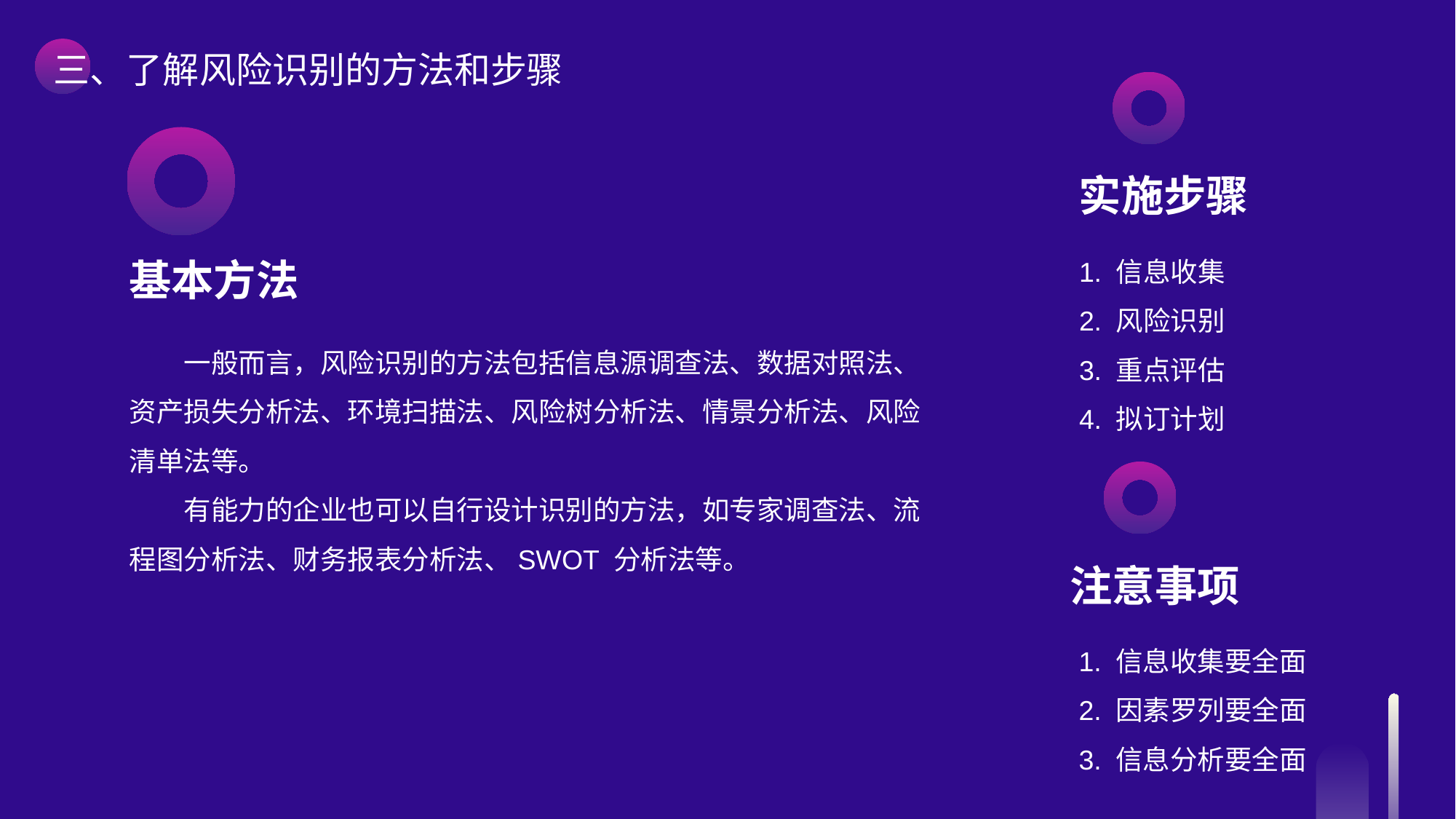

三、了解风险识别的方法和步骤

实施步骤
1. 信息收集
2. 风险识别
3. 重点评估
4. 拟订计划

基本方法
一般而言，风险识别的方法包括信息源调查法、数据对照法、资产损失分析法、环境扫描法、风险树分析法、情景分析法、风险清单法等。
有能力的企业也可以自行设计识别的方法，如专家调查法、流程图分析法、财务报表分析法、SWOT 分析法等。

注意事项
1. 信息收集要全面
2. 因素罗列要全面
3. 信息分析要全面